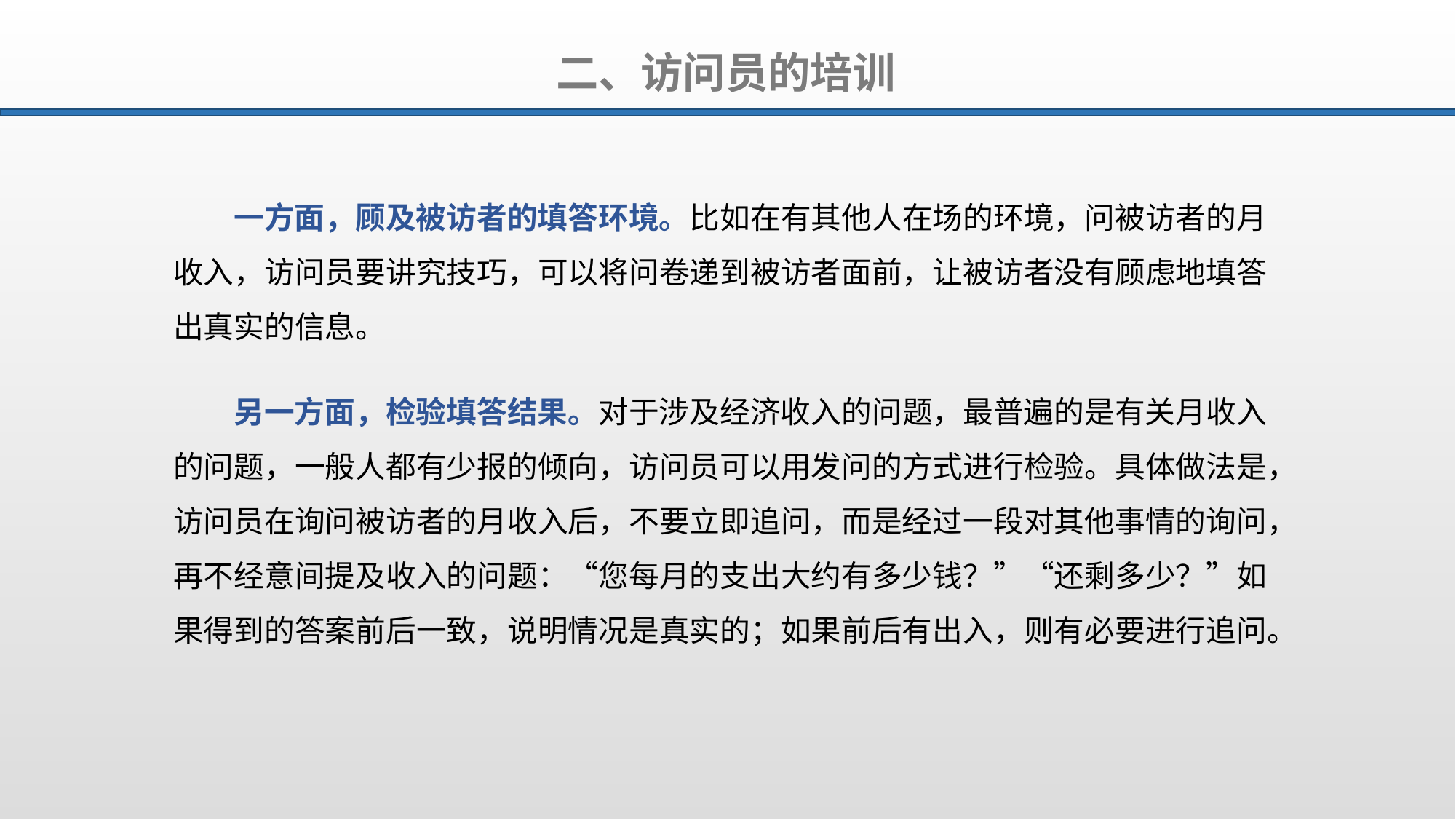

二、访问员的培训

一方面，顾及被访者的填答环境。比如在有其他人在场的环境，问被访者的月收入，访问员要讲究技巧，可以将问卷递到被访者面前，让被访者没有顾虑地填答出真实的信息。
另一方面，检验填答结果。对于涉及经济收入的问题，最普遍的是有关月收入的问题，一般人都有少报的倾向，访问员可以用发问的方式进行检验。具体做法是，访问员在询问被访者的月收入后，不要立即追问，而是经过一段对其他事情的询问，再不经意间提及收入的问题：“您每月的支出大约有多少钱？”“还剩多少？”如果得到的答案前后一致，说明情况是真实的；如果前后有出入，则有必要进行追问。